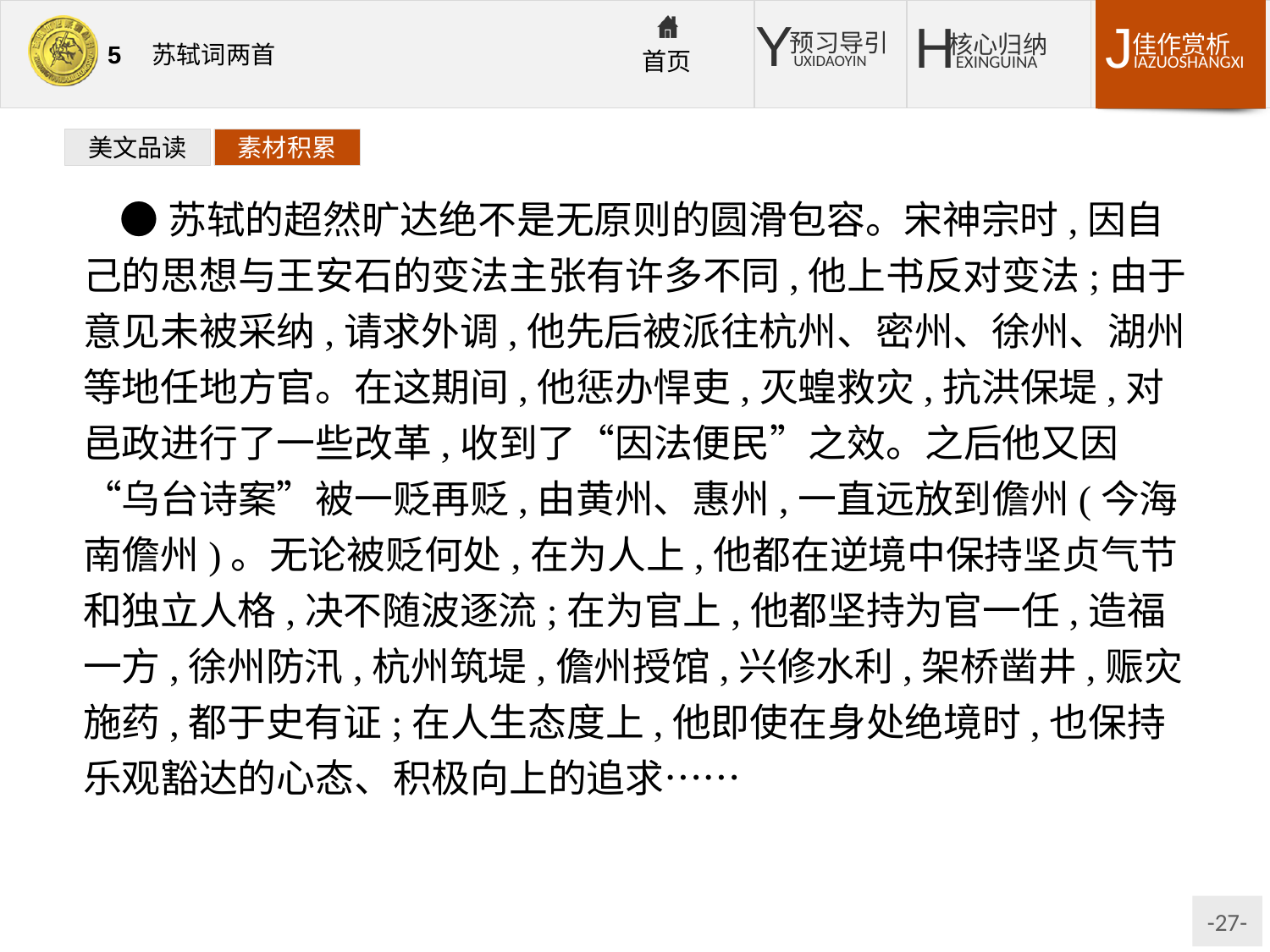

美文品读
素材积累
●苏轼的超然旷达绝不是无原则的圆滑包容。宋神宗时,因自己的思想与王安石的变法主张有许多不同,他上书反对变法;由于意见未被采纳,请求外调,他先后被派往杭州、密州、徐州、湖州等地任地方官。在这期间,他惩办悍吏,灭蝗救灾,抗洪保堤,对邑政进行了一些改革,收到了“因法便民”之效。之后他又因“乌台诗案”被一贬再贬,由黄州、惠州,一直远放到儋州(今海南儋州)。无论被贬何处,在为人上,他都在逆境中保持坚贞气节和独立人格,决不随波逐流;在为官上,他都坚持为官一任,造福一方,徐州防汛,杭州筑堤,儋州授馆,兴修水利,架桥凿井,赈灾施药,都于史有证;在人生态度上,他即使在身处绝境时,也保持乐观豁达的心态、积极向上的追求……